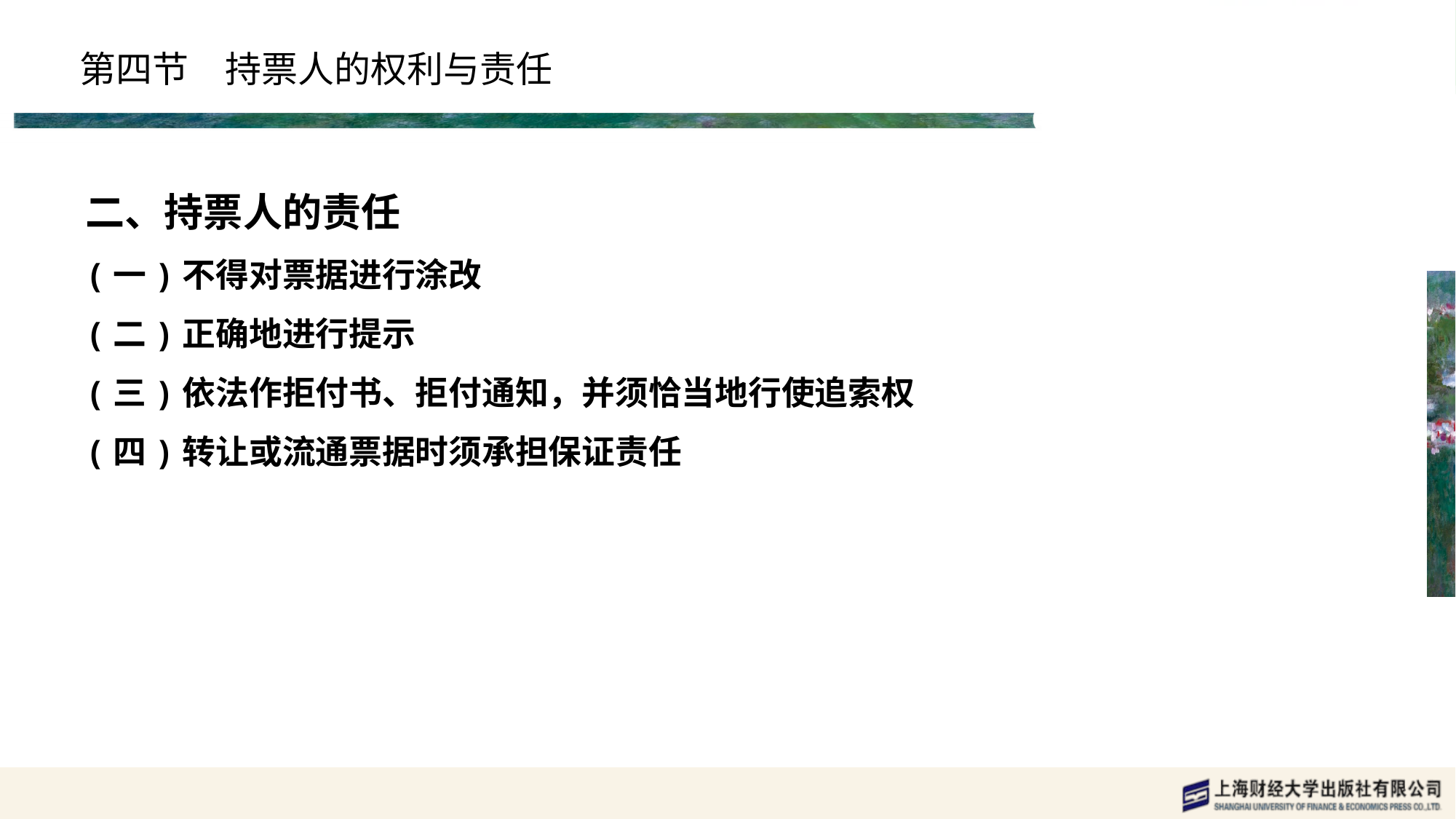

# 第四节　持票人的权利与责任
二、持票人的责任
(一)不得对票据进行涂改
(二)正确地进行提示
(三)依法作拒付书、拒付通知，并须恰当地行使追索权
(四)转让或流通票据时须承担保证责任